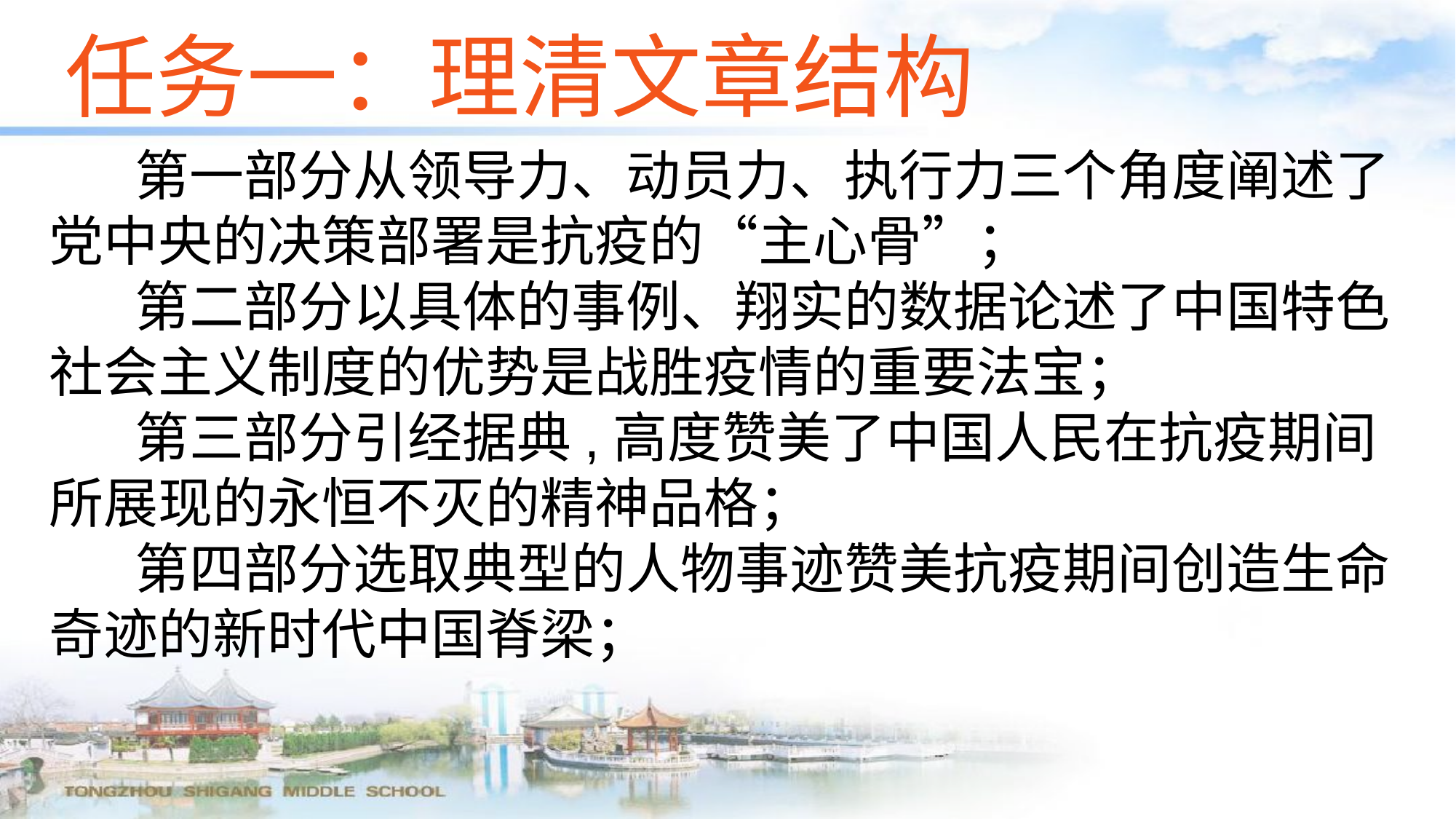

任务一：理清文章结构
第一部分从领导力、动员力、执行力三个角度阐述了党中央的决策部署是抗疫的“主心骨”；
第二部分以具体的事例、翔实的数据论述了中国特色社会主义制度的优势是战胜疫情的重要法宝；
第三部分引经据典,高度赞美了中国人民在抗疫期间所展现的永恒不灭的精神品格；
第四部分选取典型的人物事迹赞美抗疫期间创造生命奇迹的新时代中国脊梁；